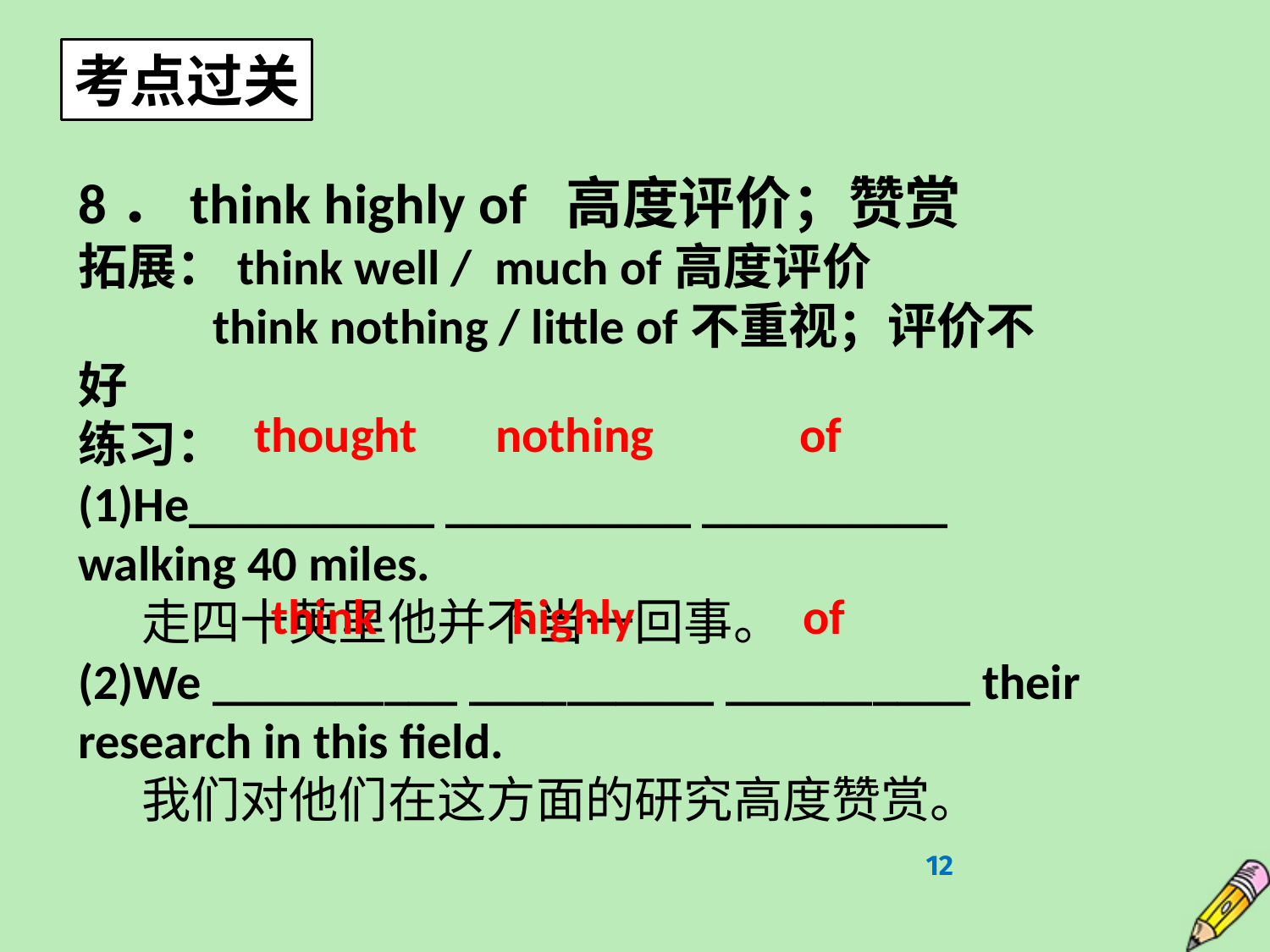

考点过关
8．think highly of  高度评价；赞赏
拓展：think well /  much of高度评价
            think nothing / little of不重视；评价不好
练习：
(1)He__________ __________ __________ walking 40 miles.
走四十英里他并不当一回事。
(2)We __________ __________ __________ their research in this field.
我们对他们在这方面的研究高度赞赏。

thought       nothing             of
think            highly               of
12